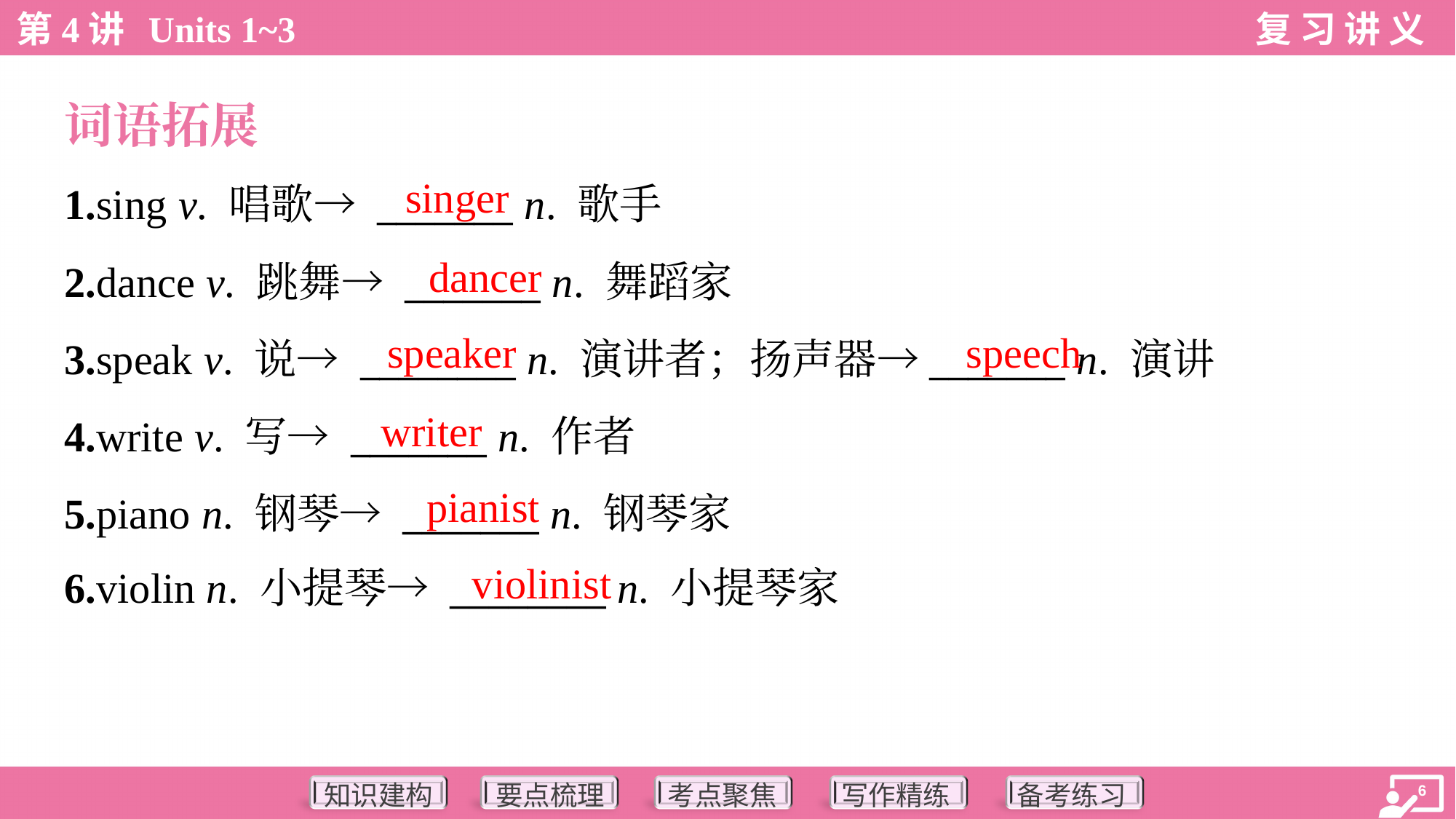

词语拓展
singer
1.sing v. 唱歌→ _______ n. 歌手
2.dance v. 跳舞→ _______ n. 舞蹈家
3.speak v. 说→ ________ n. 演讲者；扬声器→_______ n. 演讲
4.write v. 写→ _______ n. 作者
5.piano n. 钢琴→ _______ n. 钢琴家
6.violin n. 小提琴→ ________ n. 小提琴家
dancer
speaker
speech
writer
pianist
violinist